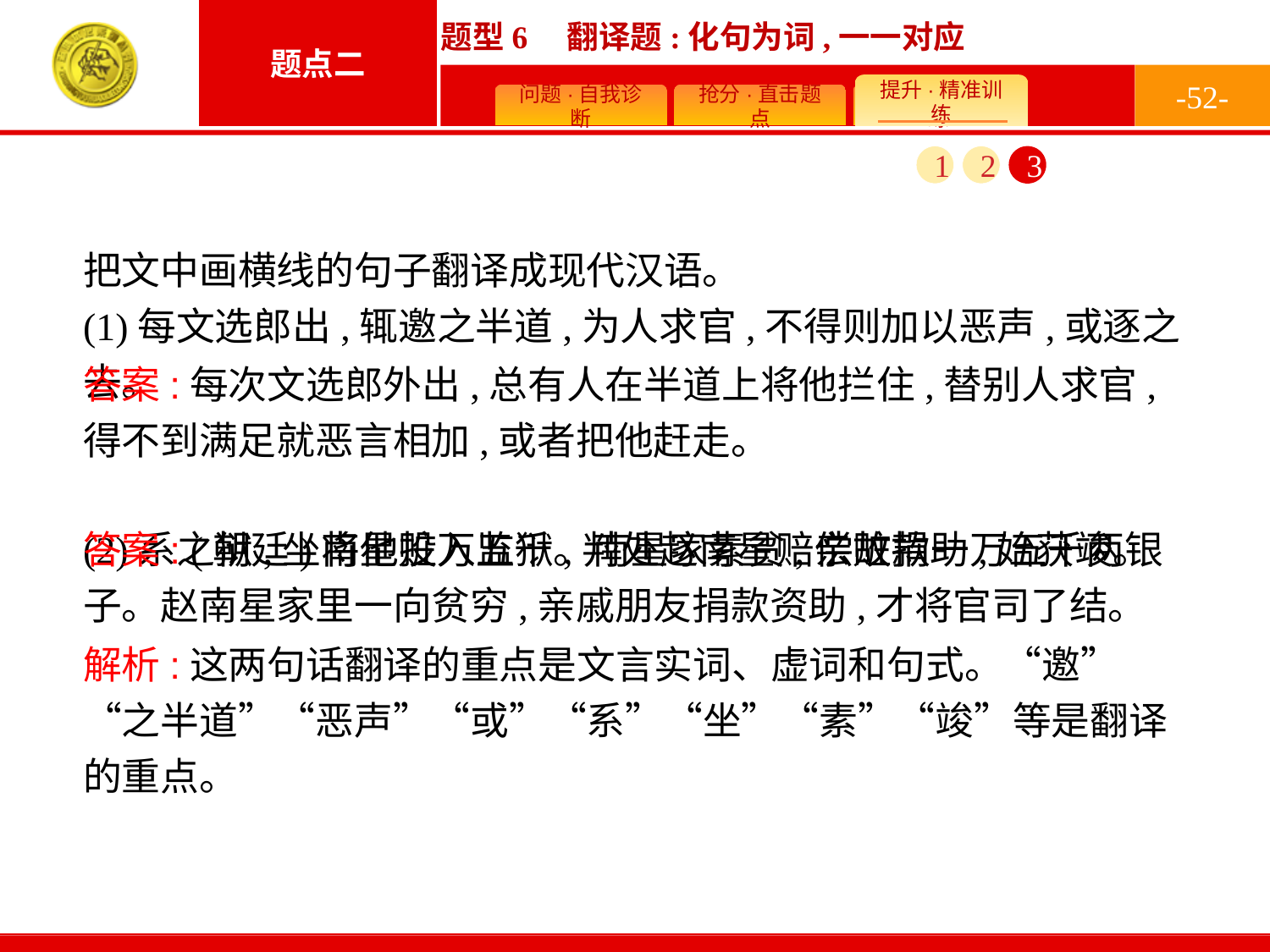

-52-
1
2
3
把文中画横线的句子翻译成现代汉语。
(1)每文选郎出,辄邀之半道,为人求官,不得则加以恶声,或逐之去。

(2)系之狱,坐南星赃万五千。南星家素贫,亲故捐助,始获竣。
答案:每次文选郎外出,总有人在半道上将他拦住,替别人求官,得不到满足就恶言相加,或者把他赶走。
答案: (朝廷)将他投入监狱,判处赵南星赔偿赃款一万五千两银子。赵南星家里一向贫穷,亲戚朋友捐款资助,才将官司了结。
解析:这两句话翻译的重点是文言实词、虚词和句式。“邀”“之半道”“恶声”“或”“系”“坐”“素”“竣”等是翻译的重点。